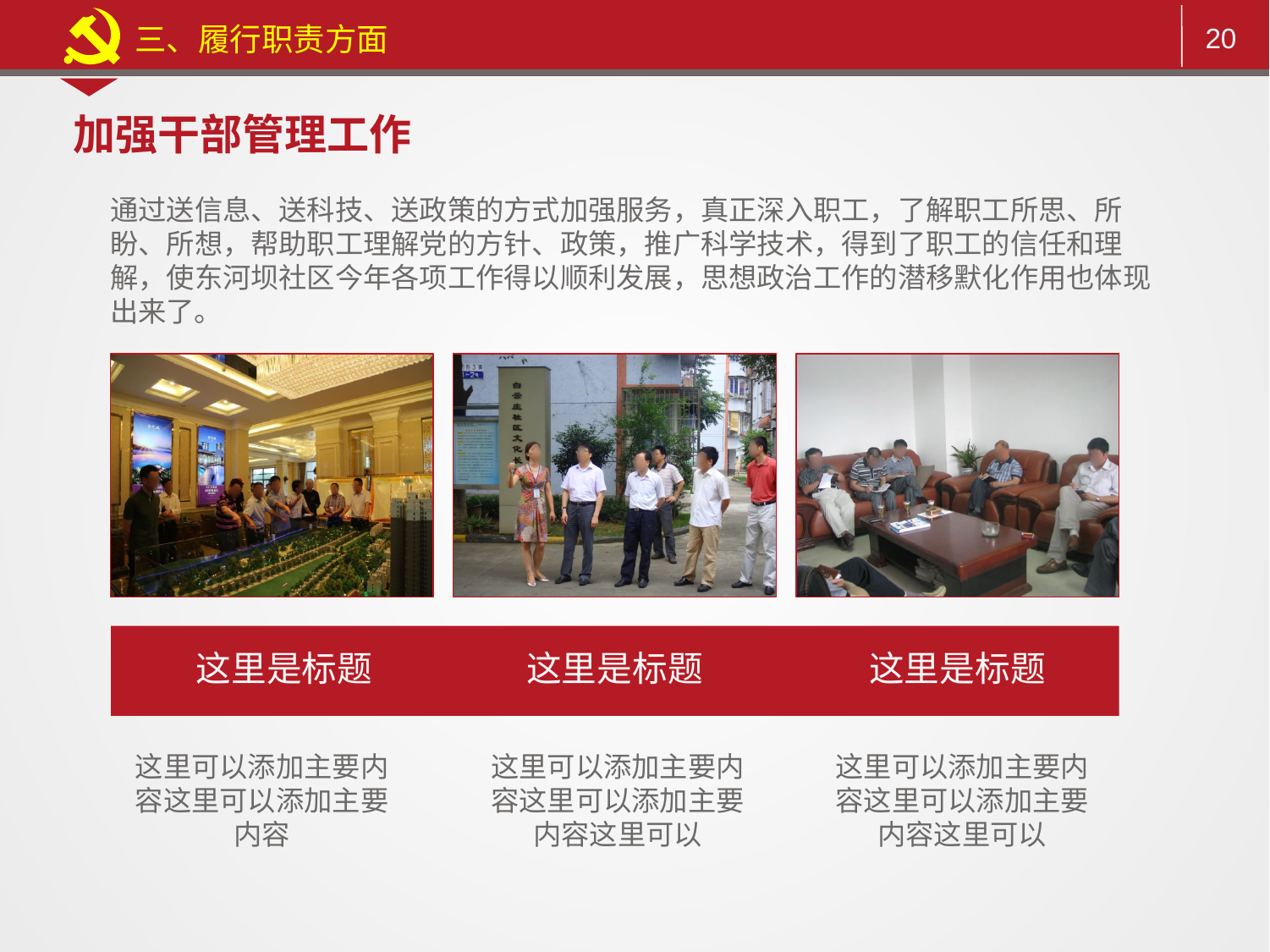

三、履行职责方面

加强干部管理工作
通过送信息、送科技、送政策的方式加强服务，真正深入职工，了解职工所思、所盼、所想，帮助职工理解党的方针、政策，推广科学技术，得到了职工的信任和理解，使东河坝社区今年各项工作得以顺利发展，思想政治工作的潜移默化作用也体现出来了。

这里是标题
这里是标题
这里是标题
这里可以添加主要内容这里可以添加主要内容
这里可以添加主要内容这里可以添加主要内容这里可以
这里可以添加主要内容这里可以添加主要内容这里可以